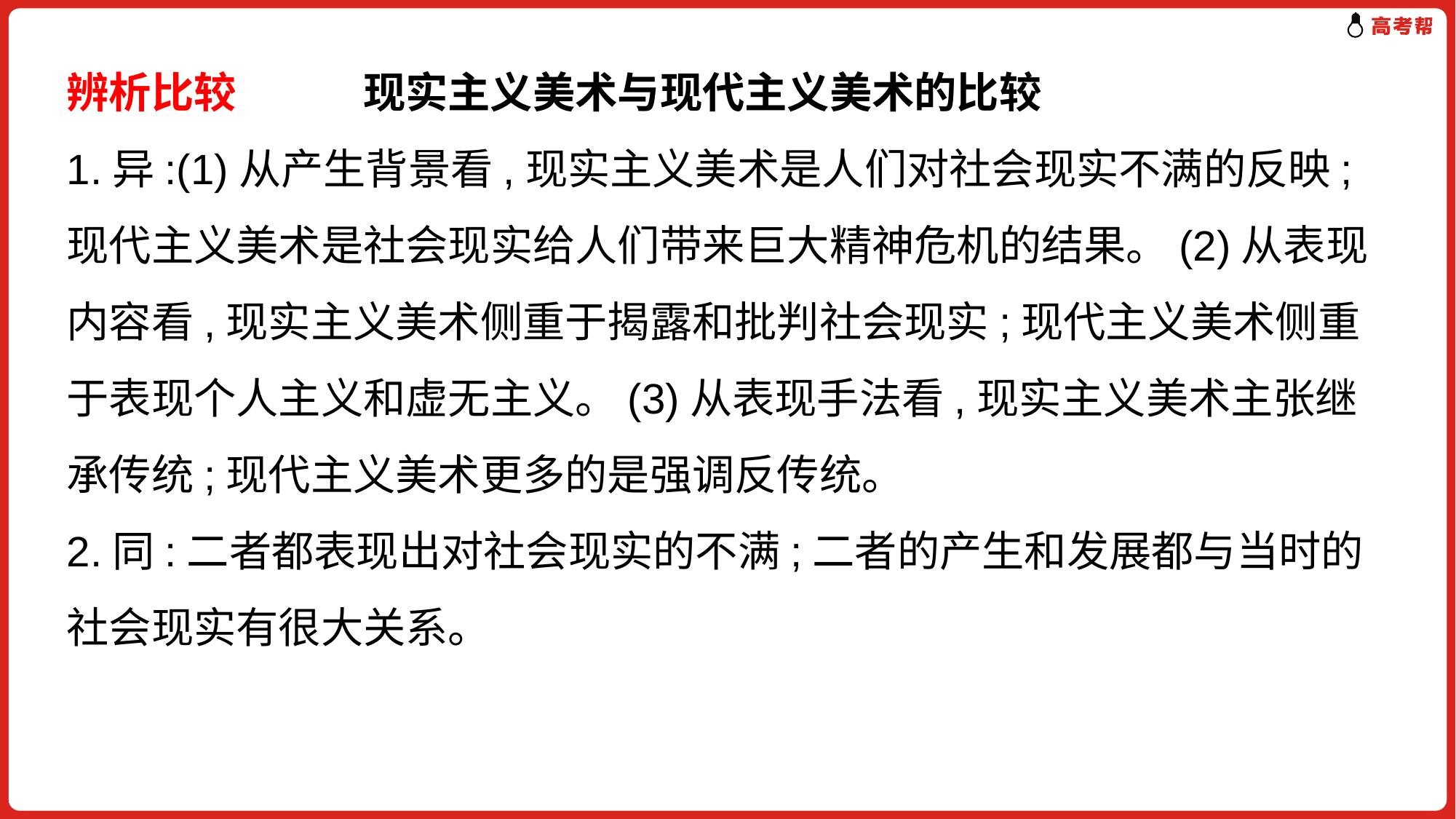

辨析比较　　　现实主义美术与现代主义美术的比较
1.异:(1)从产生背景看,现实主义美术是人们对社会现实不满的反映;现代主义美术是社会现实给人们带来巨大精神危机的结果。(2)从表现内容看,现实主义美术侧重于揭露和批判社会现实;现代主义美术侧重于表现个人主义和虚无主义。(3)从表现手法看,现实主义美术主张继承传统;现代主义美术更多的是强调反传统。
2.同:二者都表现出对社会现实的不满;二者的产生和发展都与当时的社会现实有很大关系。